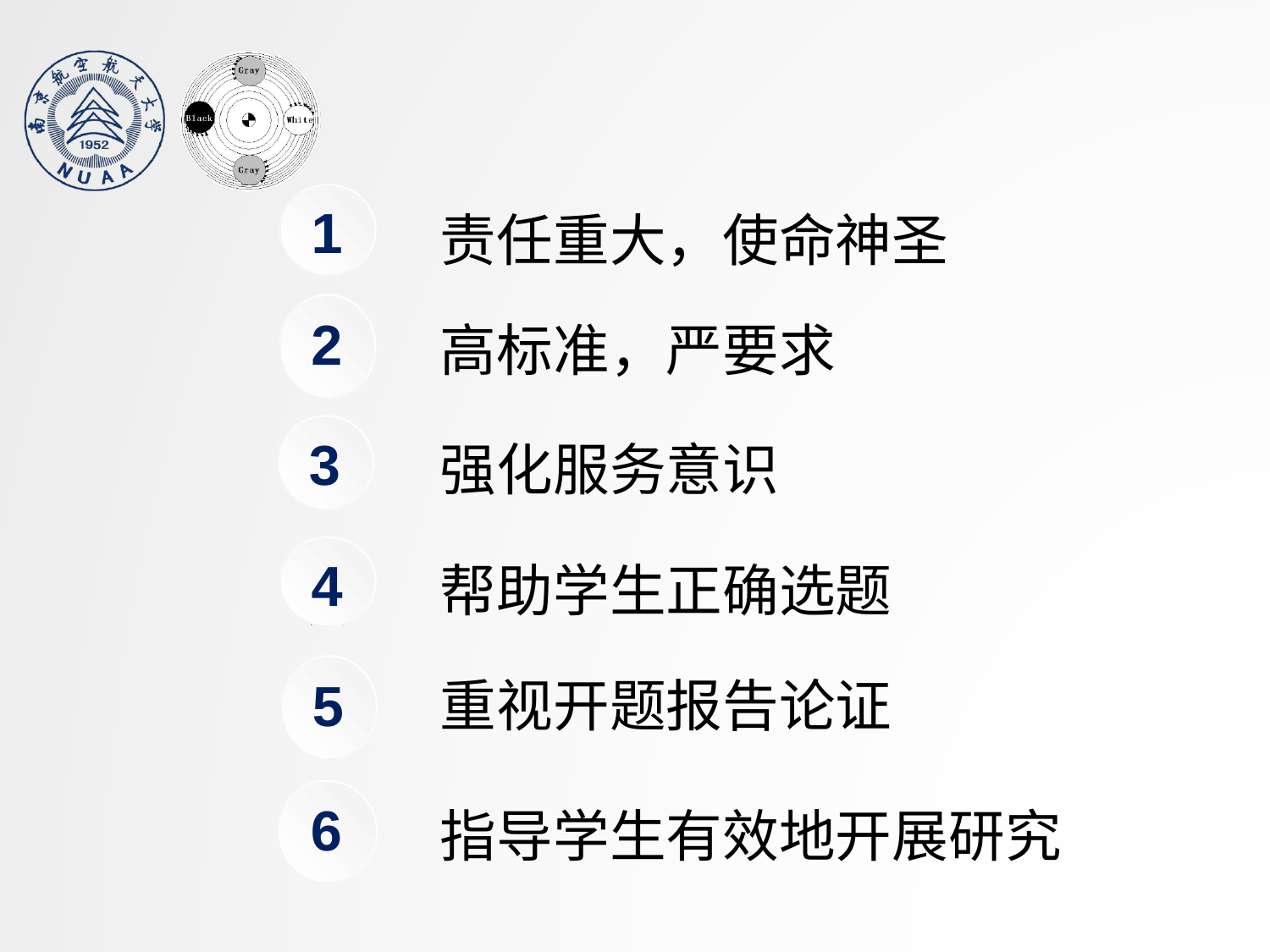

1
1
责任重大，使命神圣

2
1
高标准，严要求

3
1
强化服务意识

4
1
帮助学生正确选题

5
1
重视开题报告论证

6
1
指导学生有效地开展研究